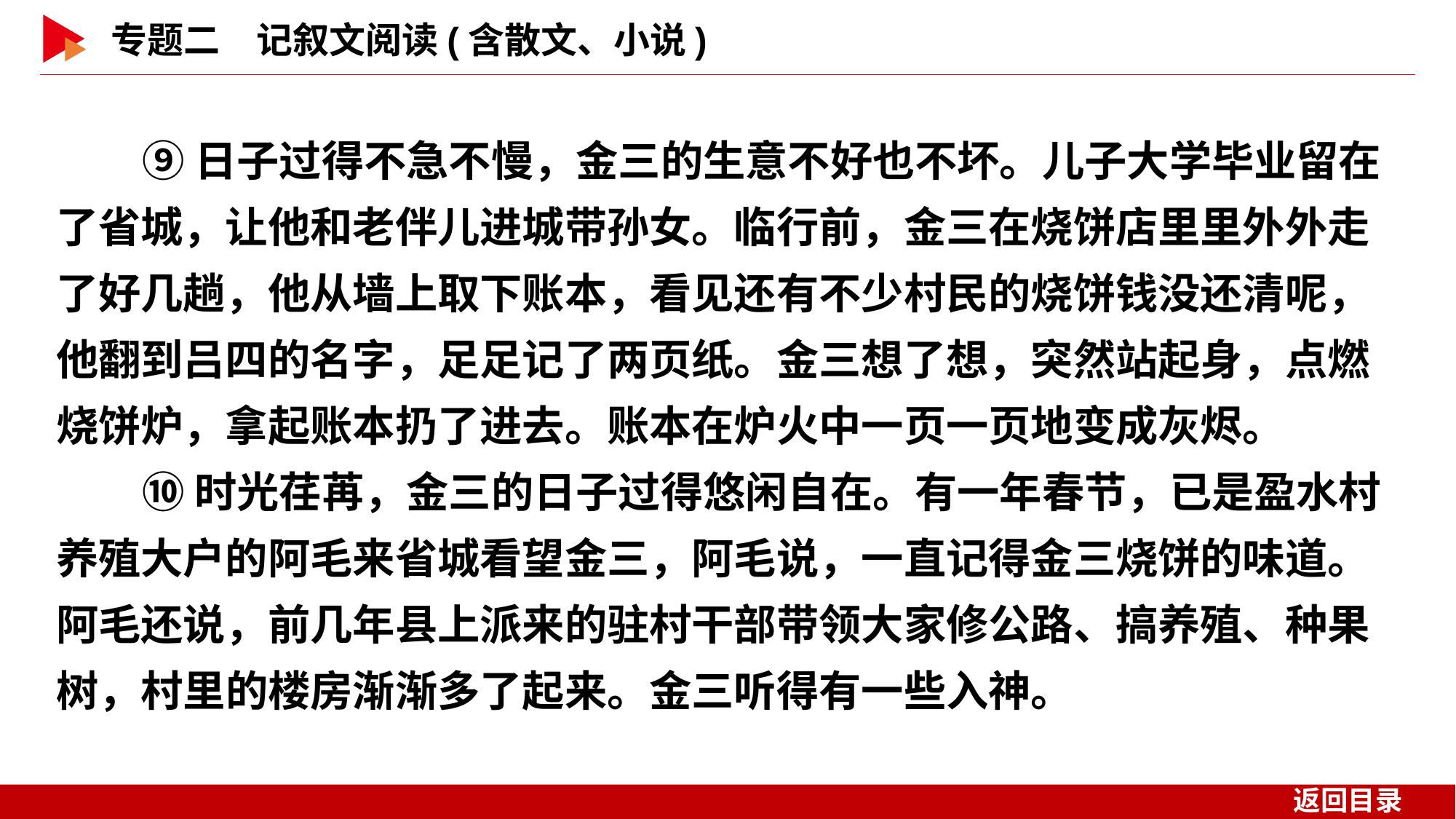

⑨日子过得不急不慢，金三的生意不好也不坏。儿子大学毕业留在了省城，让他和老伴儿进城带孙女。临行前，金三在烧饼店里里外外走了好几趟，他从墙上取下账本，看见还有不少村民的烧饼钱没还清呢，他翻到吕四的名字，足足记了两页纸。金三想了想，突然站起身，点燃烧饼炉，拿起账本扔了进去。账本在炉火中一页一页地变成灰烬。
⑩时光荏苒，金三的日子过得悠闲自在。有一年春节，已是盈水村养殖大户的阿毛来省城看望金三，阿毛说，一直记得金三烧饼的味道。阿毛还说，前几年县上派来的驻村干部带领大家修公路、搞养殖、种果树，村里的楼房渐渐多了起来。金三听得有一些入神。